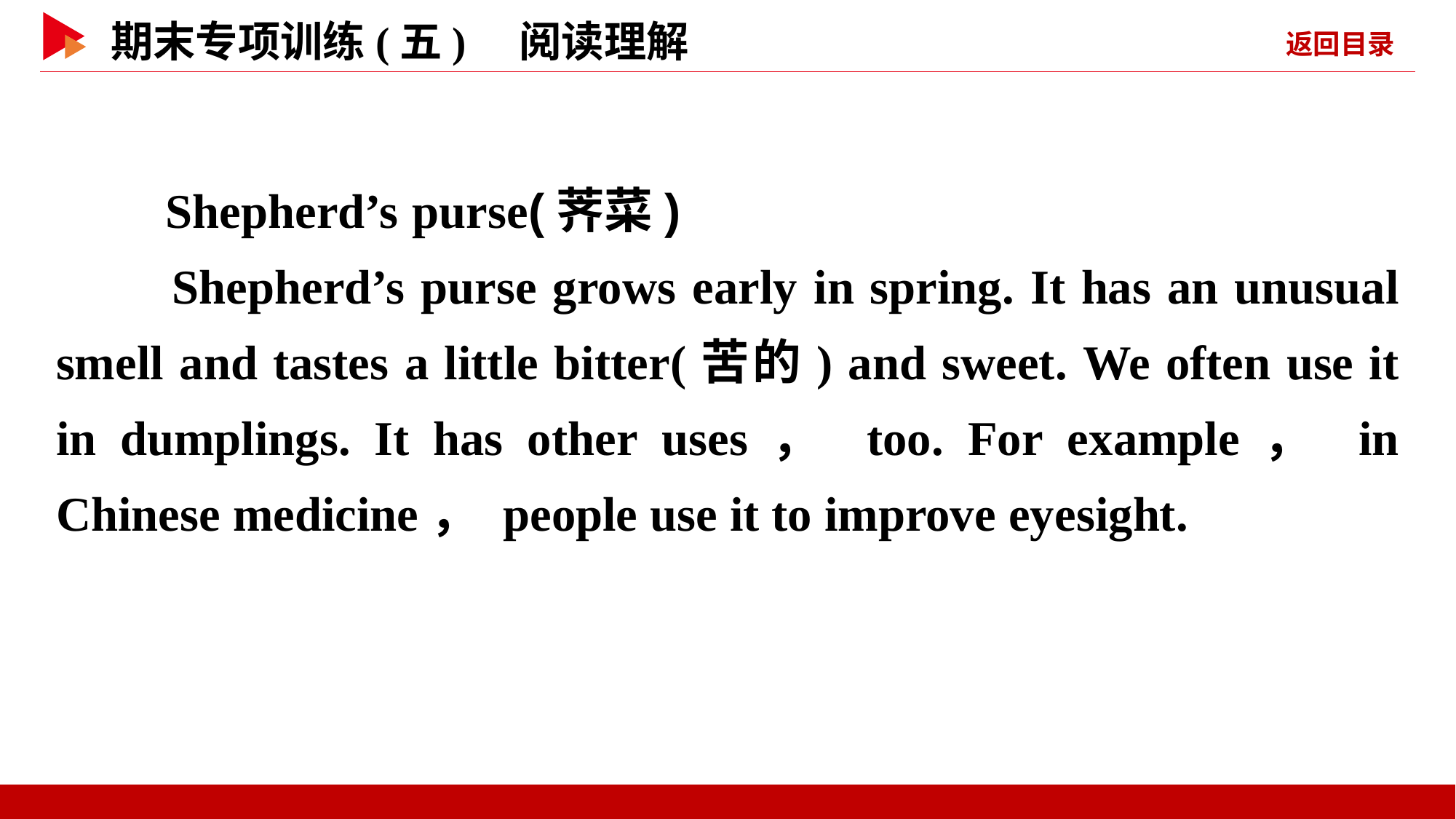

Shepherd’s purse(荠菜)
　　Shepherd’s purse grows early in spring. It has an unusual smell and tastes a little bitter(苦的) and sweet. We often use it in dumplings. It has other uses， too. For example， in Chinese medicine， people use it to improve eyesight.